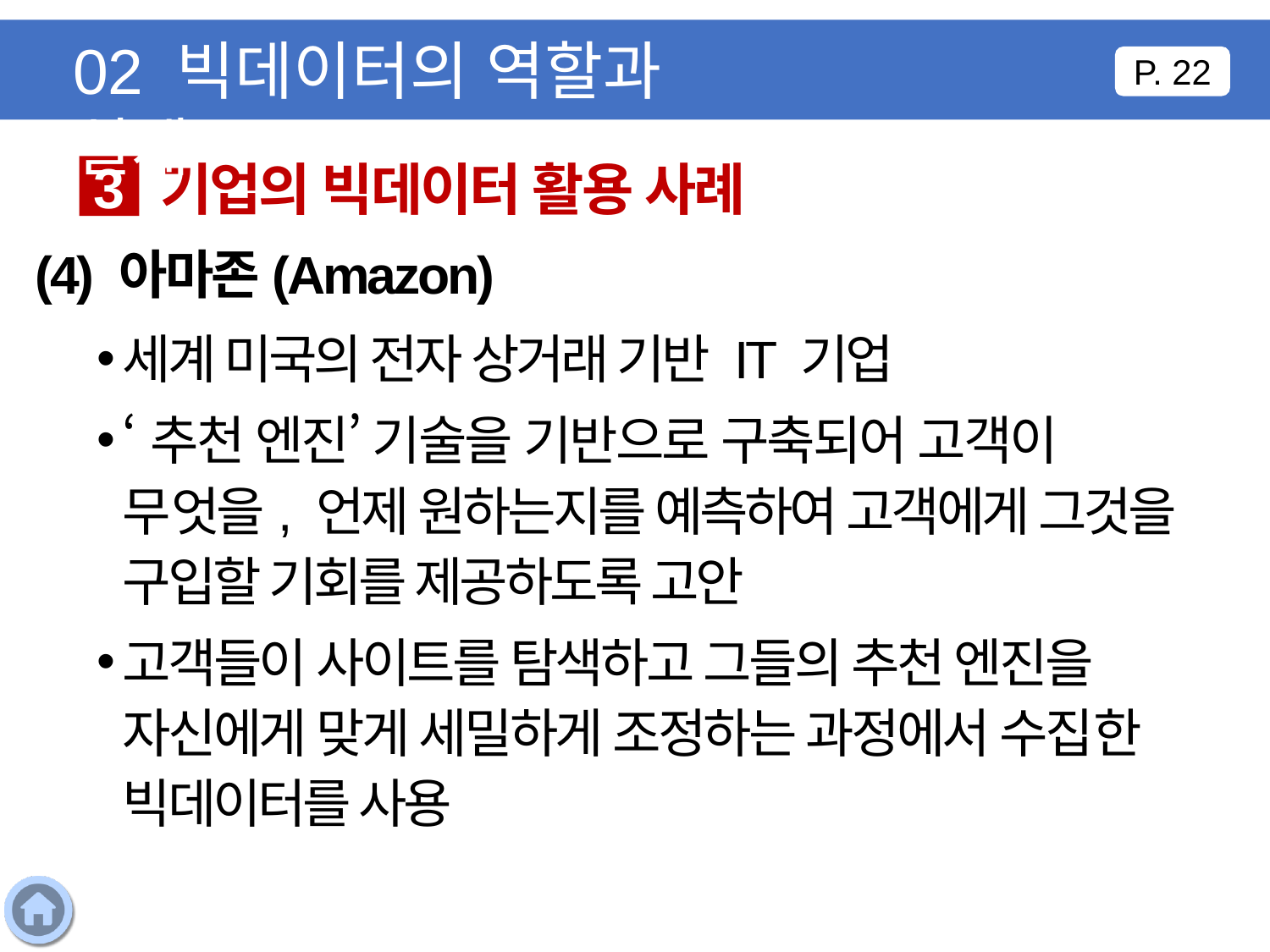

02 빅데이터의 역할과 실제
P. 22
기업의 빅데이터 활용 사례
3
(4) 아마존(Amazon)
세계 미국의 전자 상거래 기반 IT 기업
‘추천 엔진’ 기술을 기반으로 구축되어 고객이 무엇을, 언제 원하는지를 예측하여 고객에게 그것을 구입할 기회를 제공하도록 고안
고객들이 사이트를 탐색하고 그들의 추천 엔진을 자신에게 맞게 세밀하게 조정하는 과정에서 수집한 빅데이터를 사용